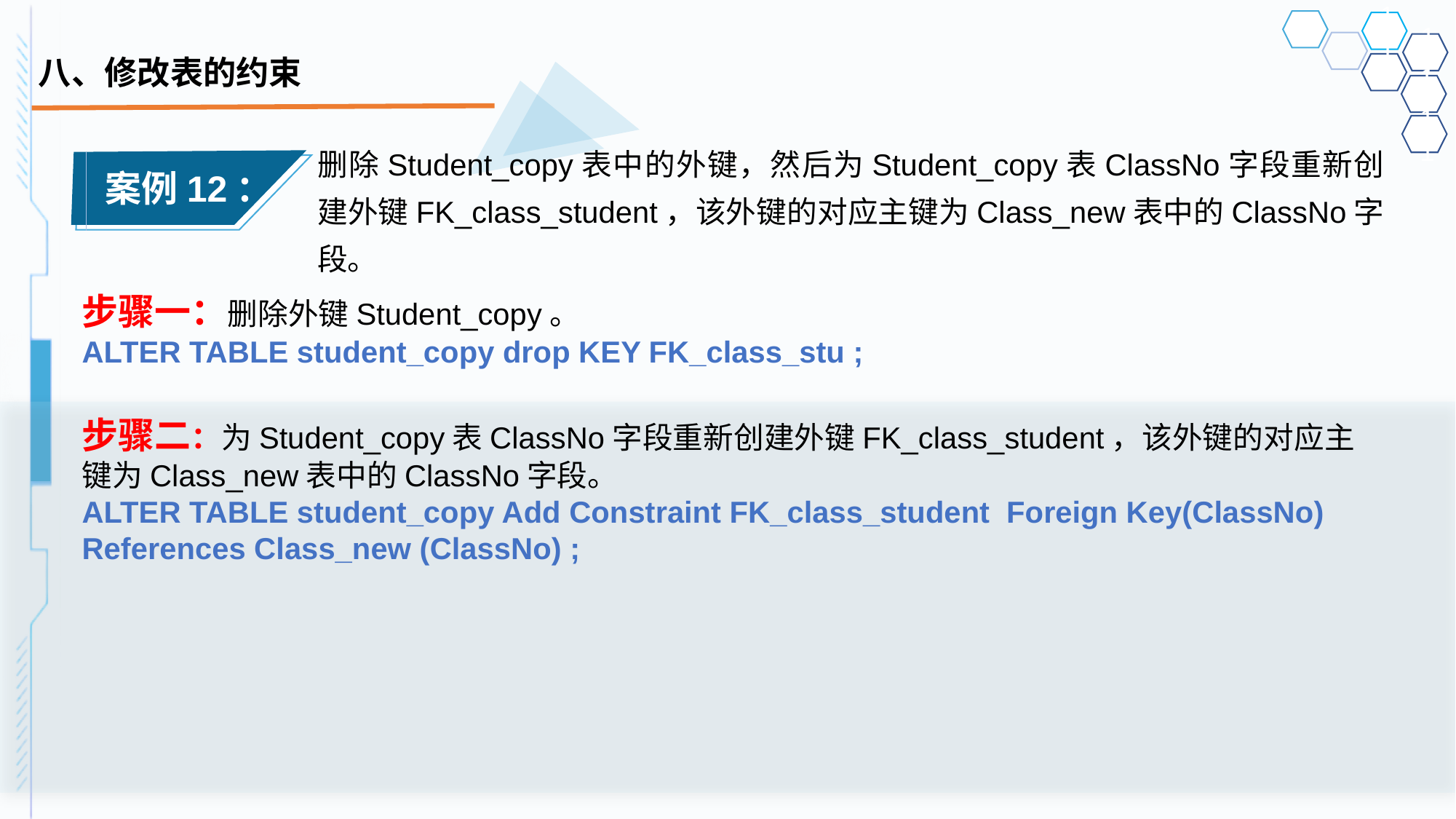

# 八、修改表的约束

删除Student_copy表中的外键，然后为Student_copy表ClassNo字段重新创建外键FK_class_student，该外键的对应主键为Class_new表中的ClassNo字段。
案例12：

步骤一：删除外键Student_copy。
ALTER TABLE student_copy drop KEY FK_class_stu ;

步骤二：为Student_copy表ClassNo字段重新创建外键FK_class_student，该外键的对应主键为Class_new表中的ClassNo字段。
ALTER TABLE student_copy Add Constraint FK_class_student  Foreign Key(ClassNo) References Class_new (ClassNo) ;